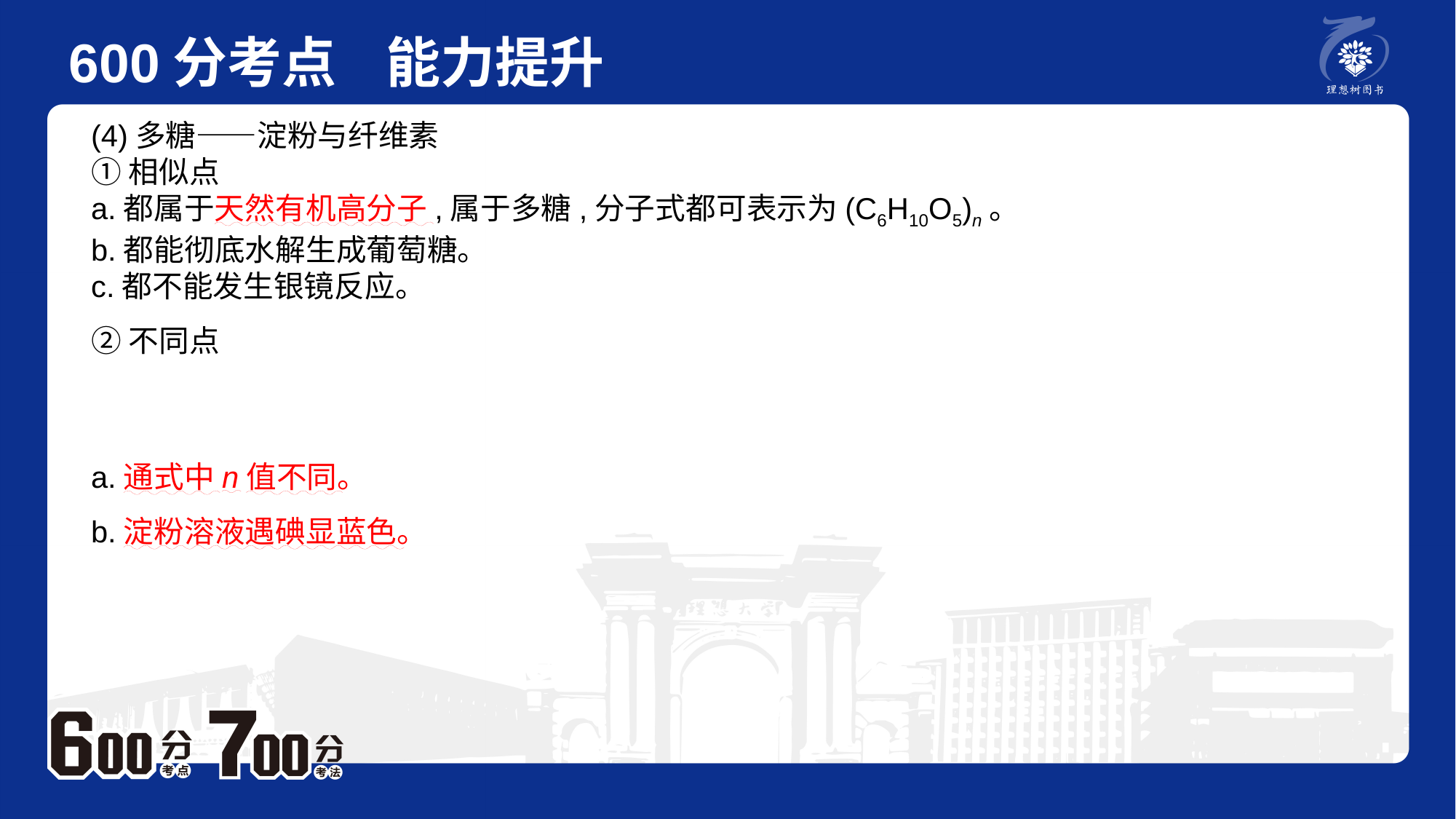

600分考点    能力提升
　               例题P2
(4)多糖——淀粉与纤维素①相似点a.都属于天然有机高分子,属于多糖,分子式都可表示为(C6H10O5)n。b.都能彻底水解生成葡萄糖。c.都不能发生银镜反应。②不同点
a.通式中n值不同。b.淀粉溶液遇碘显蓝色。